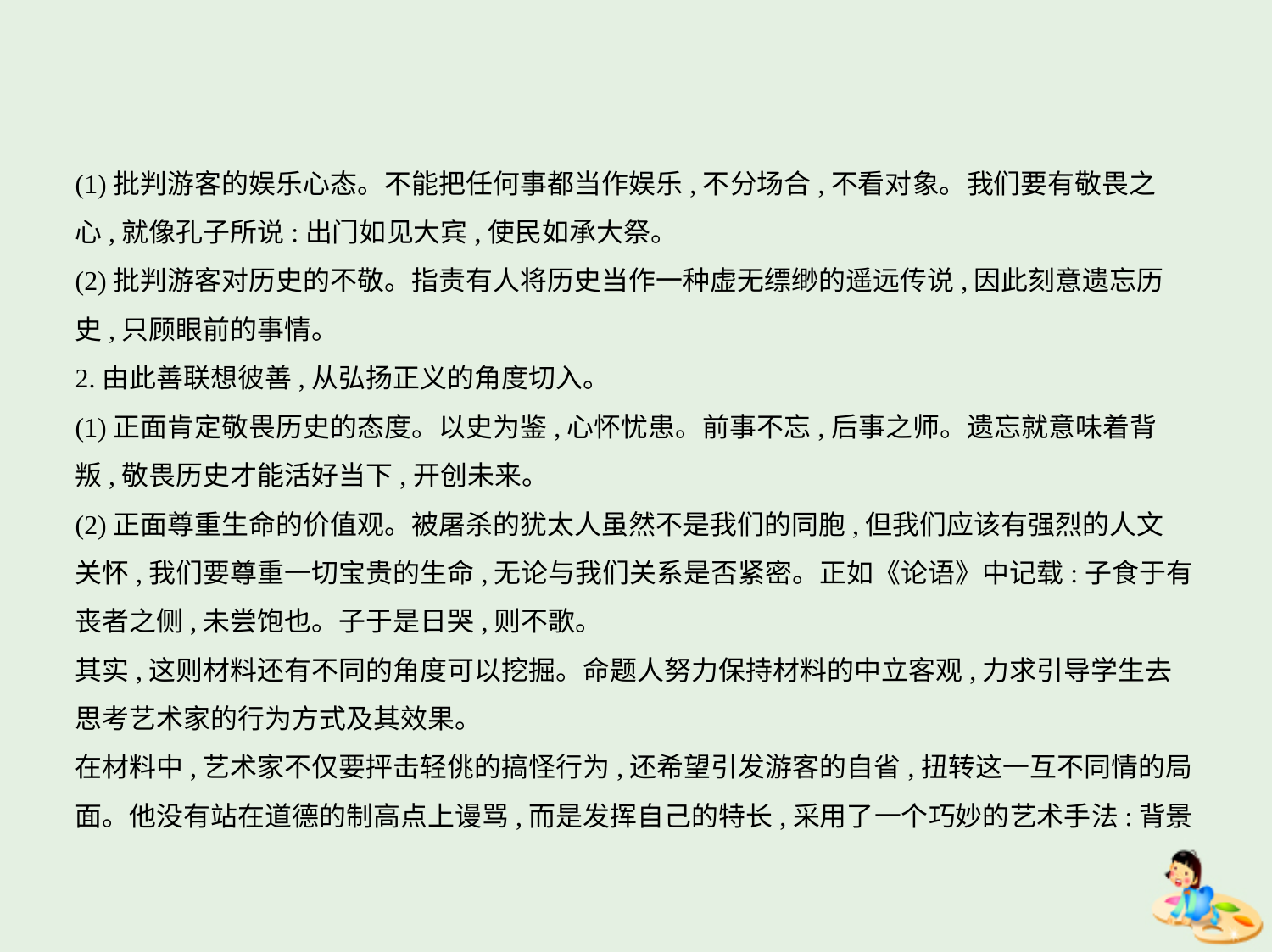

(1)批判游客的娱乐心态。不能把任何事都当作娱乐,不分场合,不看对象。我们要有敬畏之
心,就像孔子所说:出门如见大宾,使民如承大祭。
(2)批判游客对历史的不敬。指责有人将历史当作一种虚无缥缈的遥远传说,因此刻意遗忘历
史,只顾眼前的事情。
2.由此善联想彼善,从弘扬正义的角度切入。
(1)正面肯定敬畏历史的态度。以史为鉴,心怀忧患。前事不忘,后事之师。遗忘就意味着背
叛,敬畏历史才能活好当下,开创未来。
(2)正面尊重生命的价值观。被屠杀的犹太人虽然不是我们的同胞,但我们应该有强烈的人文
关怀,我们要尊重一切宝贵的生命,无论与我们关系是否紧密。正如《论语》中记载:子食于有
丧者之侧,未尝饱也。子于是日哭,则不歌。
其实,这则材料还有不同的角度可以挖掘。命题人努力保持材料的中立客观,力求引导学生去
思考艺术家的行为方式及其效果。
在材料中,艺术家不仅要抨击轻佻的搞怪行为,还希望引发游客的自省,扭转这一互不同情的局
面。他没有站在道德的制高点上谩骂,而是发挥自己的特长,采用了一个巧妙的艺术手法:背景